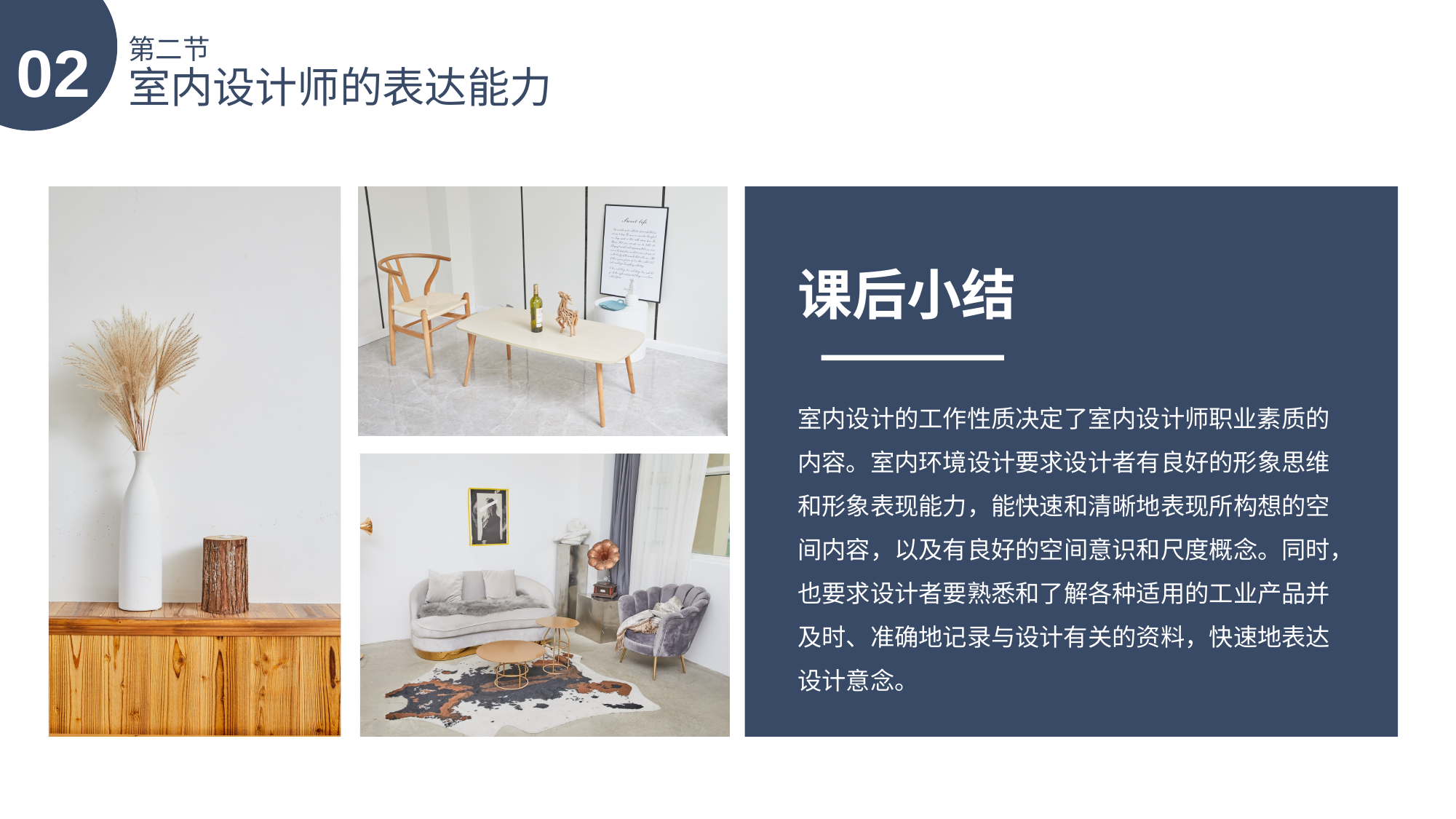

02
第二节
室内设计师的表达能力

课后小结

室内设计的工作性质决定了室内设计师职业素质的内容。室内环境设计要求设计者有良好的形象思维和形象表现能力，能快速和清晰地表现所构想的空间内容，以及有良好的空间意识和尺度概念。同时，也要求设计者要熟悉和了解各种适用的工业产品并及时、准确地记录与设计有关的资料，快速地表达设计意念。